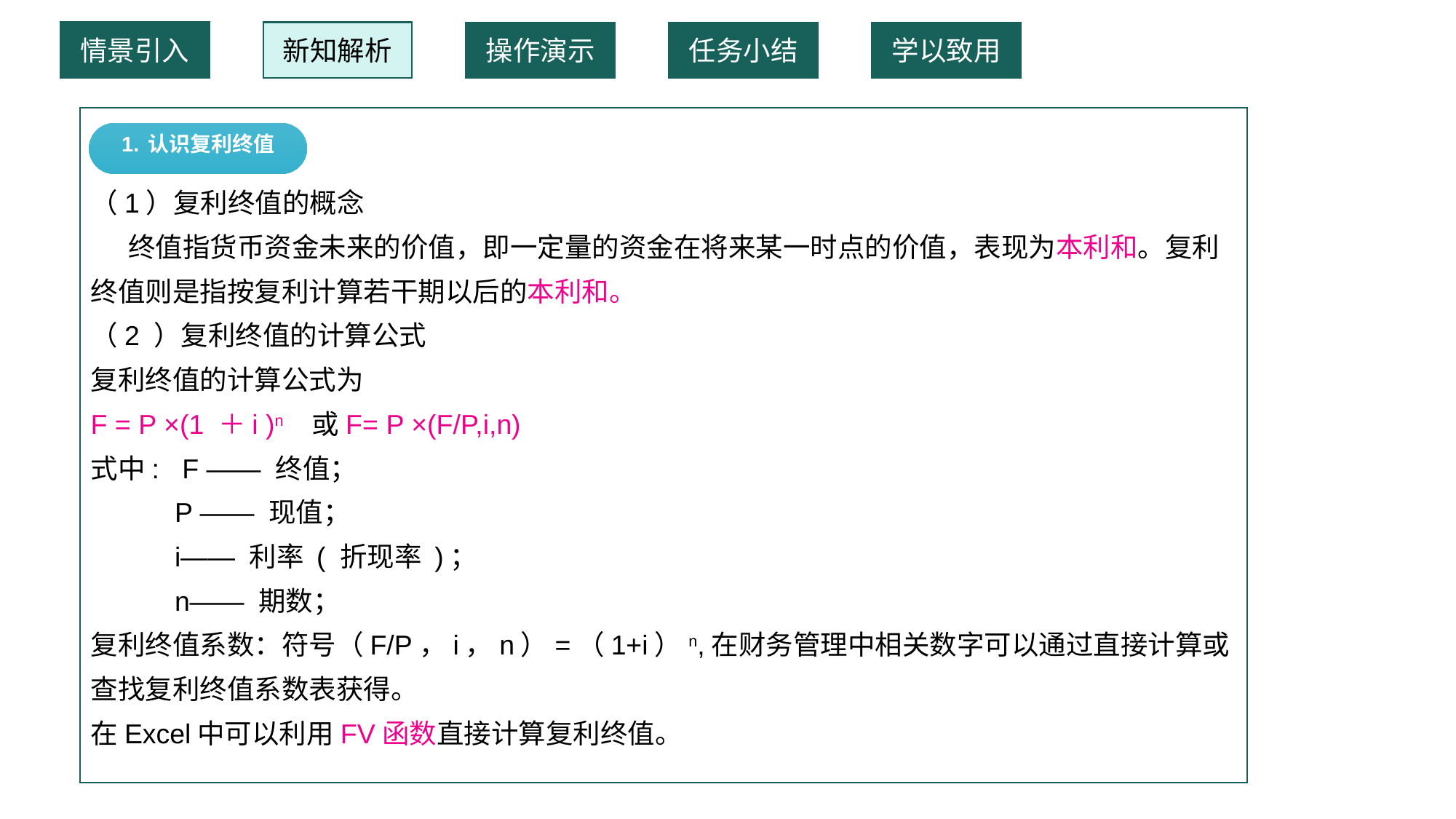

情景引入
新知解析
操作演示
任务小结
学以致用

（1）复利终值的概念
     终值指货币资金未来的价值，即一定量的资金在将来某一时点的价值，表现为本利和。复利终值则是指按复利计算若干期以后的本利和。
（2 ）复利终值的计算公式
复利终值的计算公式为
F = P ×(1 ＋i )n     或F= P ×(F/P,i,n)
式中:   F —— 终值；
           P —— 现值；
           i—— 利率 ( 折现率 )；
           n—— 期数；
复利终值系数：符号（F/P，i，n）=（1+i）n,在财务管理中相关数字可以通过直接计算或查找复利终值系数表获得。
在Excel中可以利用FV函数直接计算复利终值。
1.认识复利终值